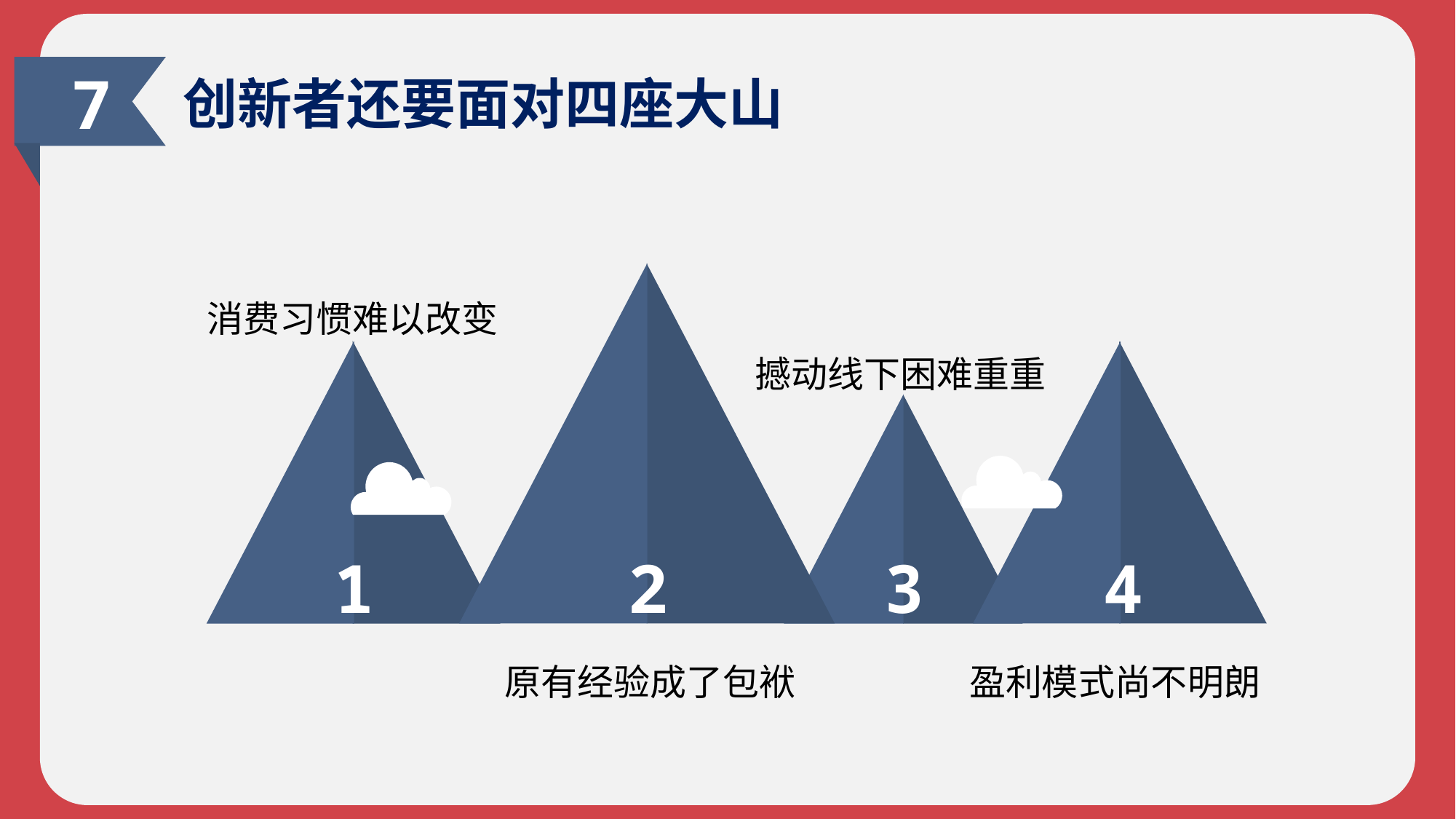

7
创新者还要面对四座大山

消费习惯难以改变
撼动线下困难重重

1
2
3
4
原有经验成了包袱
盈利模式尚不明朗